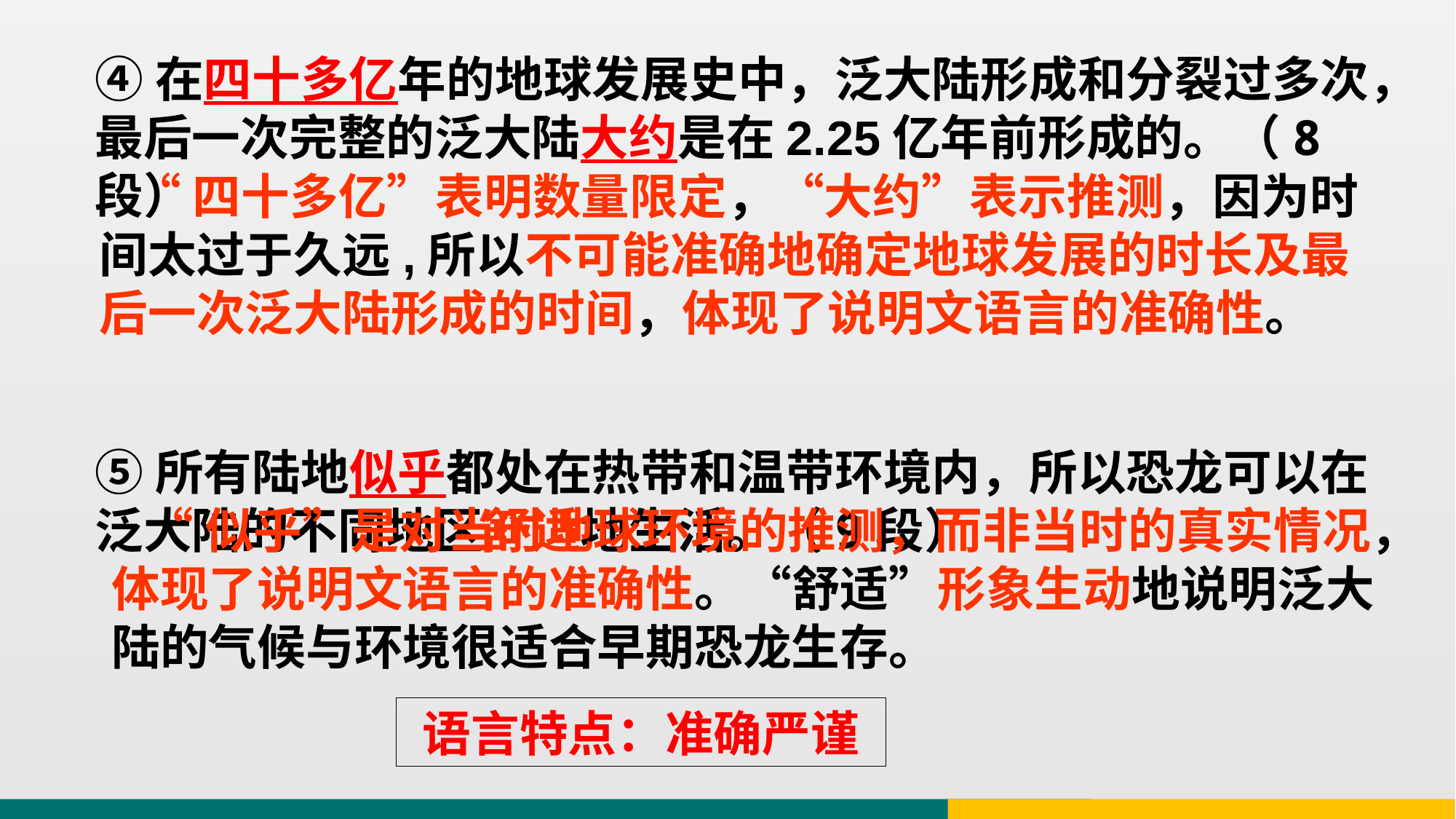

④在四十多亿年的地球发展史中，泛大陆形成和分裂过多次，最后一次完整的泛大陆大约是在2.25亿年前形成的。（8段）

⑤所有陆地似乎都处在热带和温带环境内，所以恐龙可以在泛大陆的不同地区舒适地生活。（9段）
   “四十多亿”表明数量限定，“大约”表示推测，因为时间太过于久远,所以不可能准确地确定地球发展的时长及最后一次泛大陆形成的时间，体现了说明文语言的准确性。
   “似乎”是对当时地球环境的推测，而非当时的真实情况，体现了说明文语言的准确性。“舒适”形象生动地说明泛大陆的气候与环境很适合早期恐龙生存。
语言特点：准确严谨